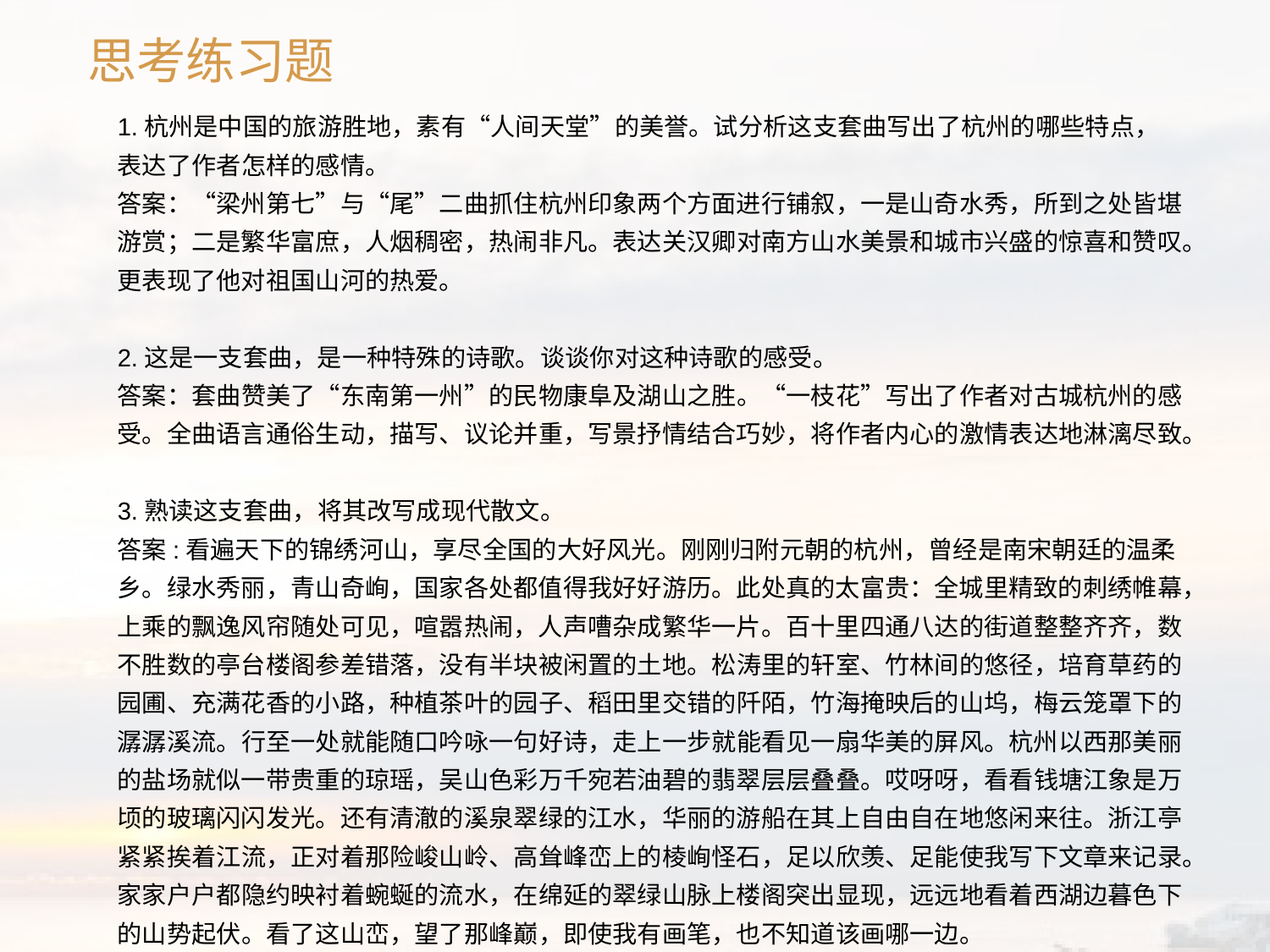

思考练习题
1.杭州是中国的旅游胜地，素有“人间天堂”的美誉。试分析这支套曲写出了杭州的哪些特点，表达了作者怎样的感情。
答案：“梁州第七”与“尾”二曲抓住杭州印象两个方面进行铺叙，一是山奇水秀，所到之处皆堪游赏；二是繁华富庶，人烟稠密，热闹非凡。表达关汉卿对南方山水美景和城市兴盛的惊喜和赞叹。更表现了他对祖国山河的热爱。

2.这是一支套曲，是一种特殊的诗歌。谈谈你对这种诗歌的感受。
答案：套曲赞美了“东南第一州”的民物康阜及湖山之胜。“一枝花”写出了作者对古城杭州的感受。全曲语言通俗生动，描写、议论并重，写景抒情结合巧妙，将作者内心的激情表达地淋漓尽致。

3.熟读这支套曲，将其改写成现代散文。
答案:看遍天下的锦绣河山，享尽全国的大好风光。刚刚归附元朝的杭州，曾经是南宋朝廷的温柔乡。绿水秀丽，青山奇峋，国家各处都值得我好好游历。此处真的太富贵：全城里精致的刺绣帷幕，上乘的飘逸风帘随处可见，喧嚣热闹，人声嘈杂成繁华一片。百十里四通八达的街道整整齐齐，数不胜数的亭台楼阁参差错落，没有半块被闲置的土地。松涛里的轩室、竹林间的悠径，培育草药的园圃、充满花香的小路，种植茶叶的园子、稻田里交错的阡陌，竹海掩映后的山坞，梅云笼罩下的潺潺溪流。行至一处就能随口吟咏一句好诗，走上一步就能看见一扇华美的屏风。杭州以西那美丽的盐场就似一带贵重的琼瑶，吴山色彩万千宛若油碧的翡翠层层叠叠。哎呀呀，看看钱塘江象是万顷的玻璃闪闪发光。还有清澈的溪泉翠绿的江水，华丽的游船在其上自由自在地悠闲来往。浙江亭紧紧挨着江流，正对着那险峻山岭、高耸峰峦上的棱峋怪石，足以欣羡、足能使我写下文章来记录。家家户户都隐约映衬着蜿蜒的流水，在绵延的翠绿山脉上楼阁突出显现，远远地看着西湖边暮色下的山势起伏。看了这山峦，望了那峰巅，即使我有画笔，也不知道该画哪一边。